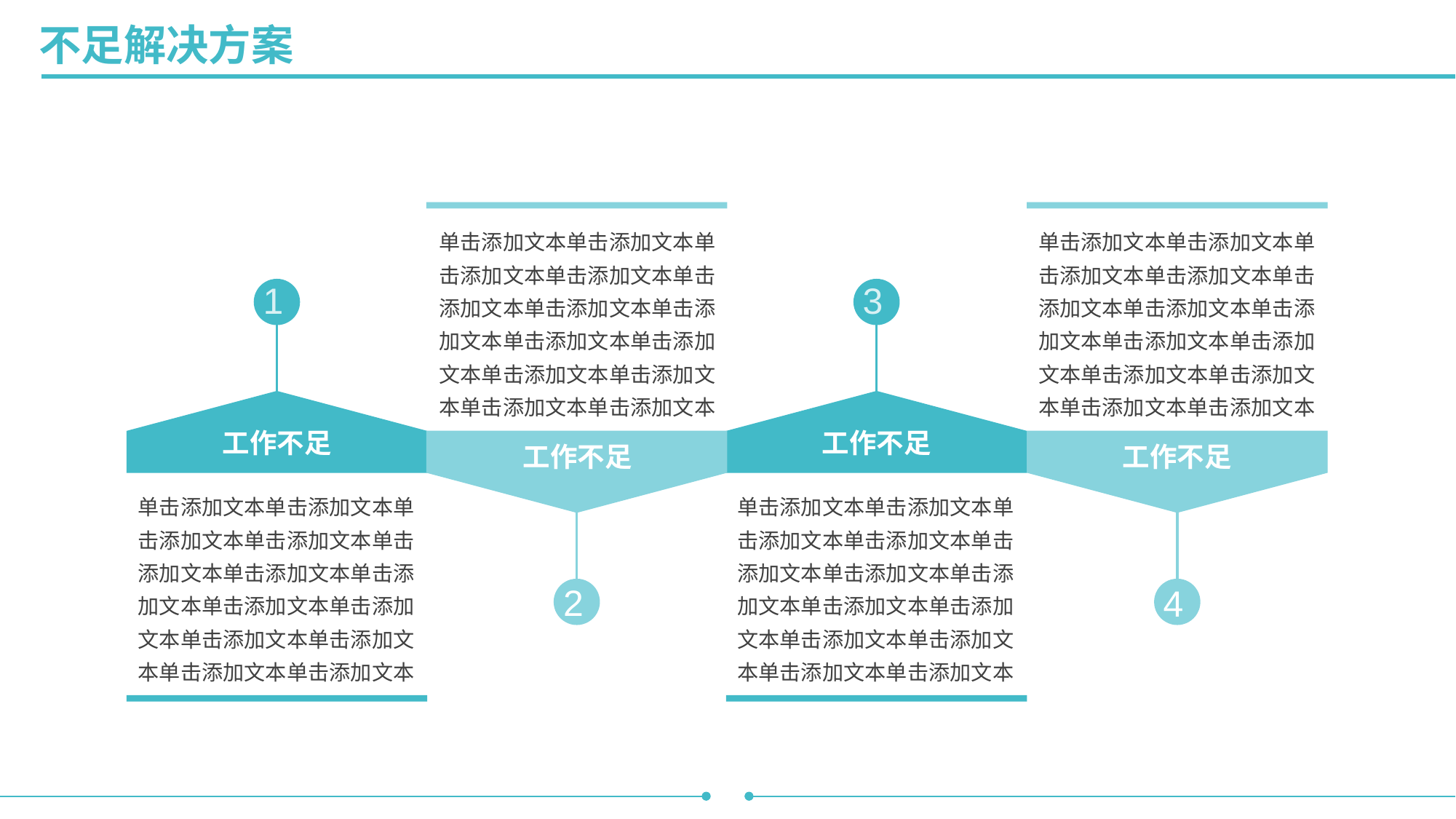

不足解决方案

单击添加文本单击添加文本单击添加文本单击添加文本单击添加文本单击添加文本单击添加文本单击添加文本单击添加文本单击添加文本单击添加文本单击添加文本单击添加文本
单击添加文本单击添加文本单击添加文本单击添加文本单击添加文本单击添加文本单击添加文本单击添加文本单击添加文本单击添加文本单击添加文本单击添加文本单击添加文本
3

1

工作不足

工作不足
工作不足
工作不足
单击添加文本单击添加文本单击添加文本单击添加文本单击添加文本单击添加文本单击添加文本单击添加文本单击添加文本单击添加文本单击添加文本单击添加文本单击添加文本
单击添加文本单击添加文本单击添加文本单击添加文本单击添加文本单击添加文本单击添加文本单击添加文本单击添加文本单击添加文本单击添加文本单击添加文本单击添加文本
2
4